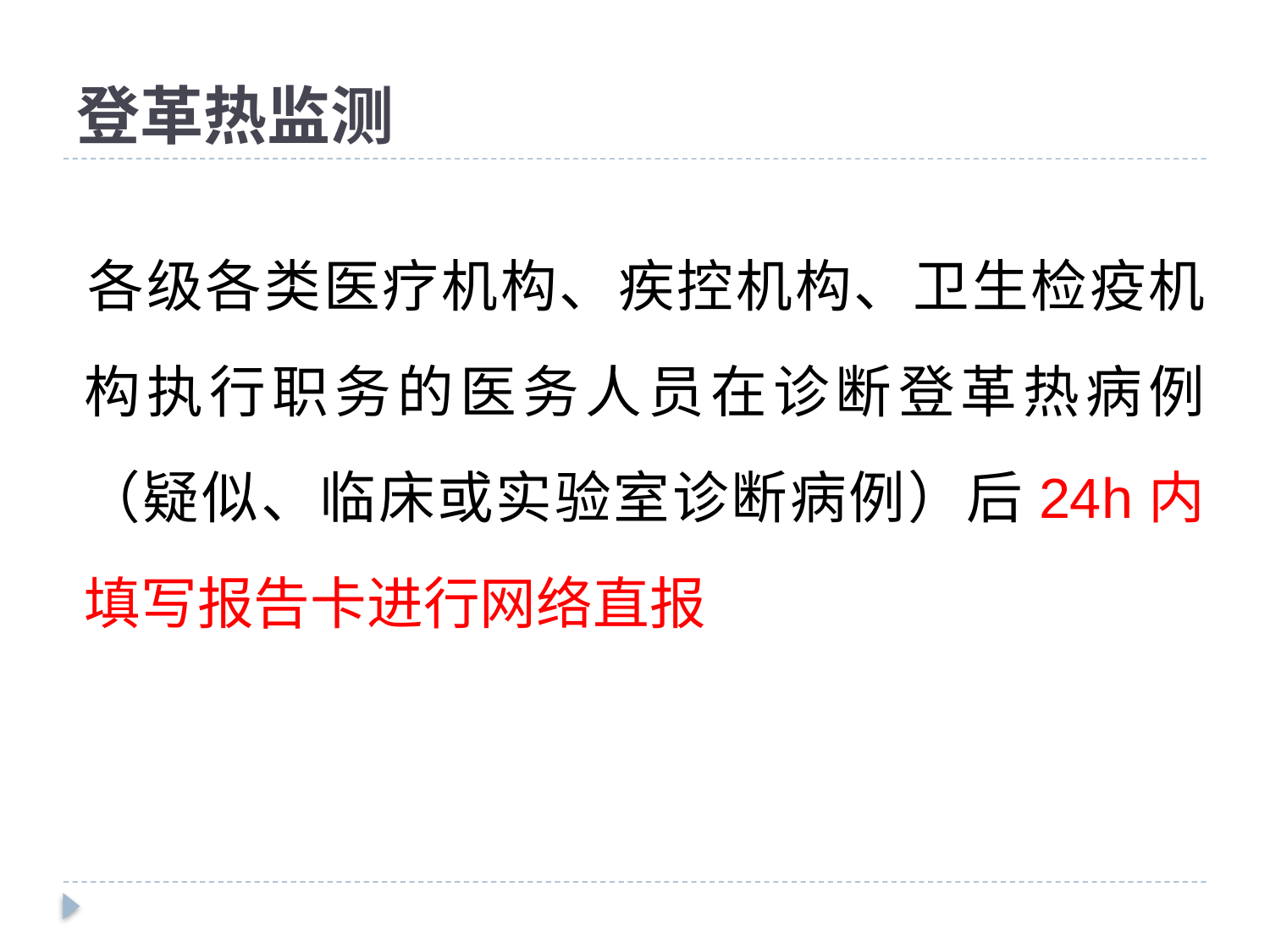

# 登革热监测
  各级各类医疗机构、疾控机构、卫生检疫机构执行职务的医务人员在诊断登革热病例（疑似、临床或实验室诊断病例）后24h内填写报告卡进行网络直报